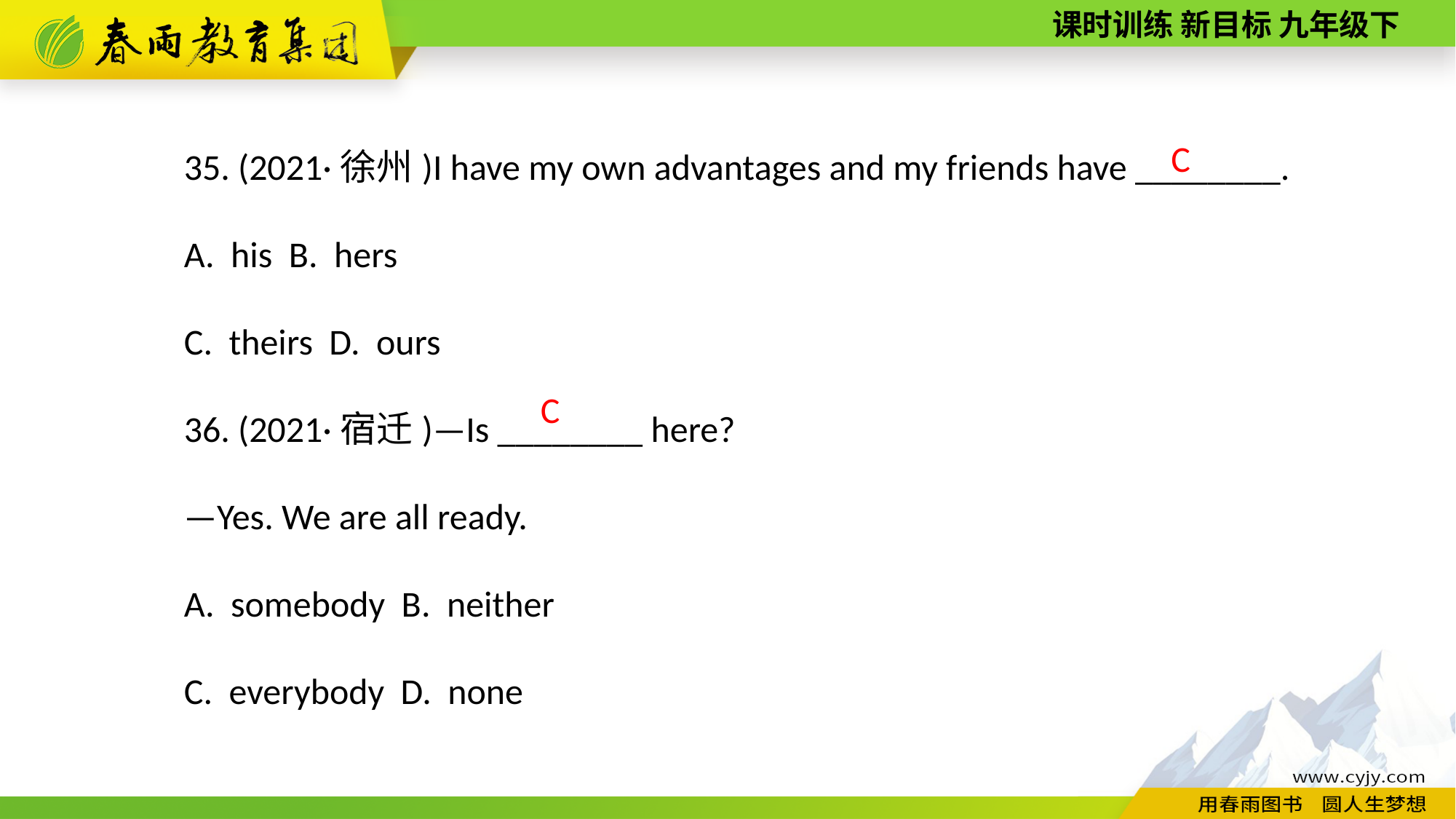

35. (2021·徐州)I have my own advantages and my friends have ________.
A.  his  B.  hers
C.  theirs  D.  ours
36. (2021·宿迁)—Is ________ here?
—Yes. We are all ready.
A.  somebody  B.  neither
C.  everybody  D.  none
C
C